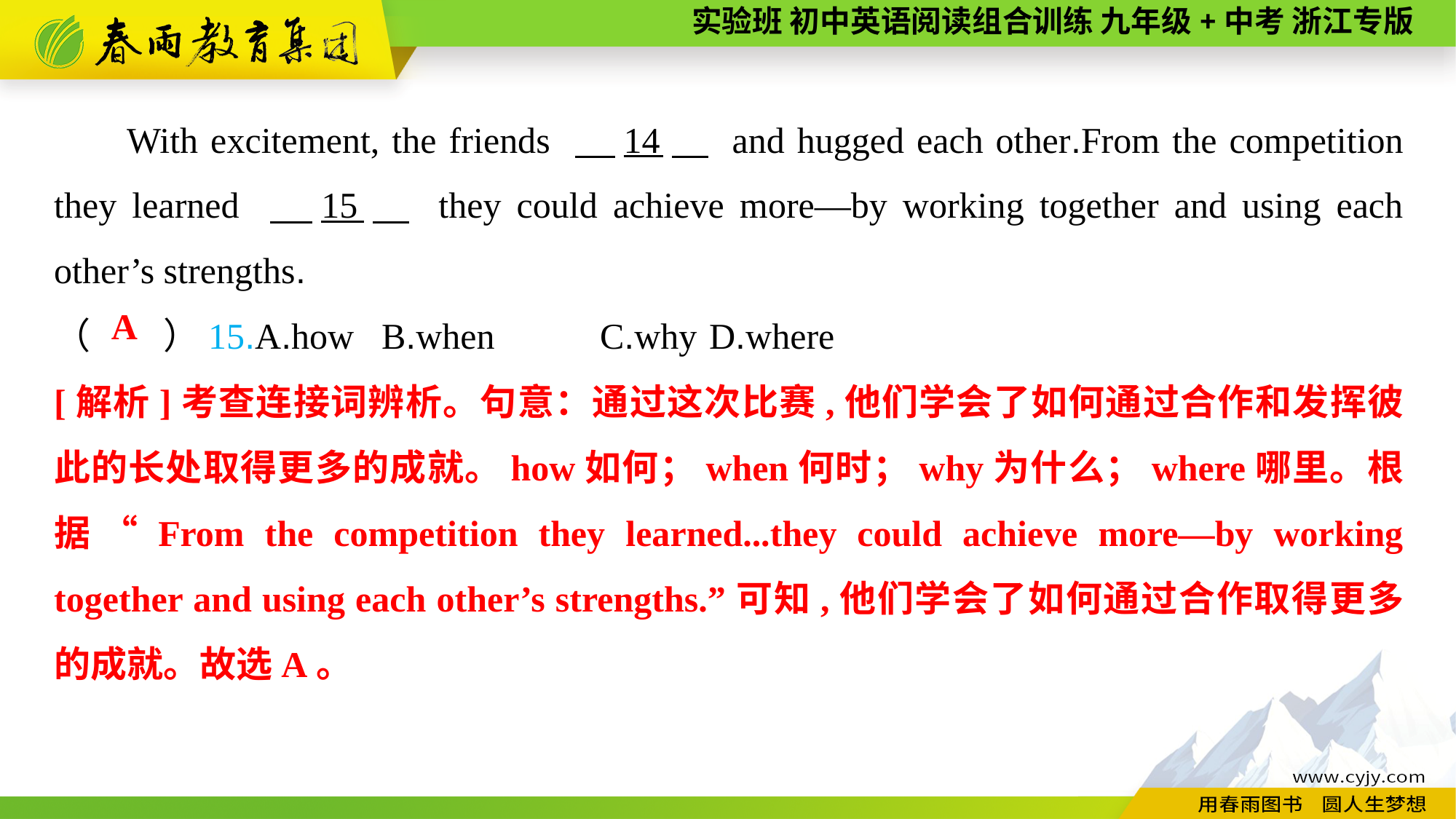

With excitement, the friends 　14　 and hugged each other.From the competition they learned 　15　 they could achieve more—by working together and using each other’s strengths.
（　　）15.A.how	B.when	C.why	D.where
A
[解析]考查连接词辨析。句意：通过这次比赛,他们学会了如何通过合作和发挥彼此的长处取得更多的成就。how如何；when何时；why为什么；where哪里。根据“From the competition they learned...they could achieve more—by working together and using each other’s strengths.”可知,他们学会了如何通过合作取得更多的成就。故选A。